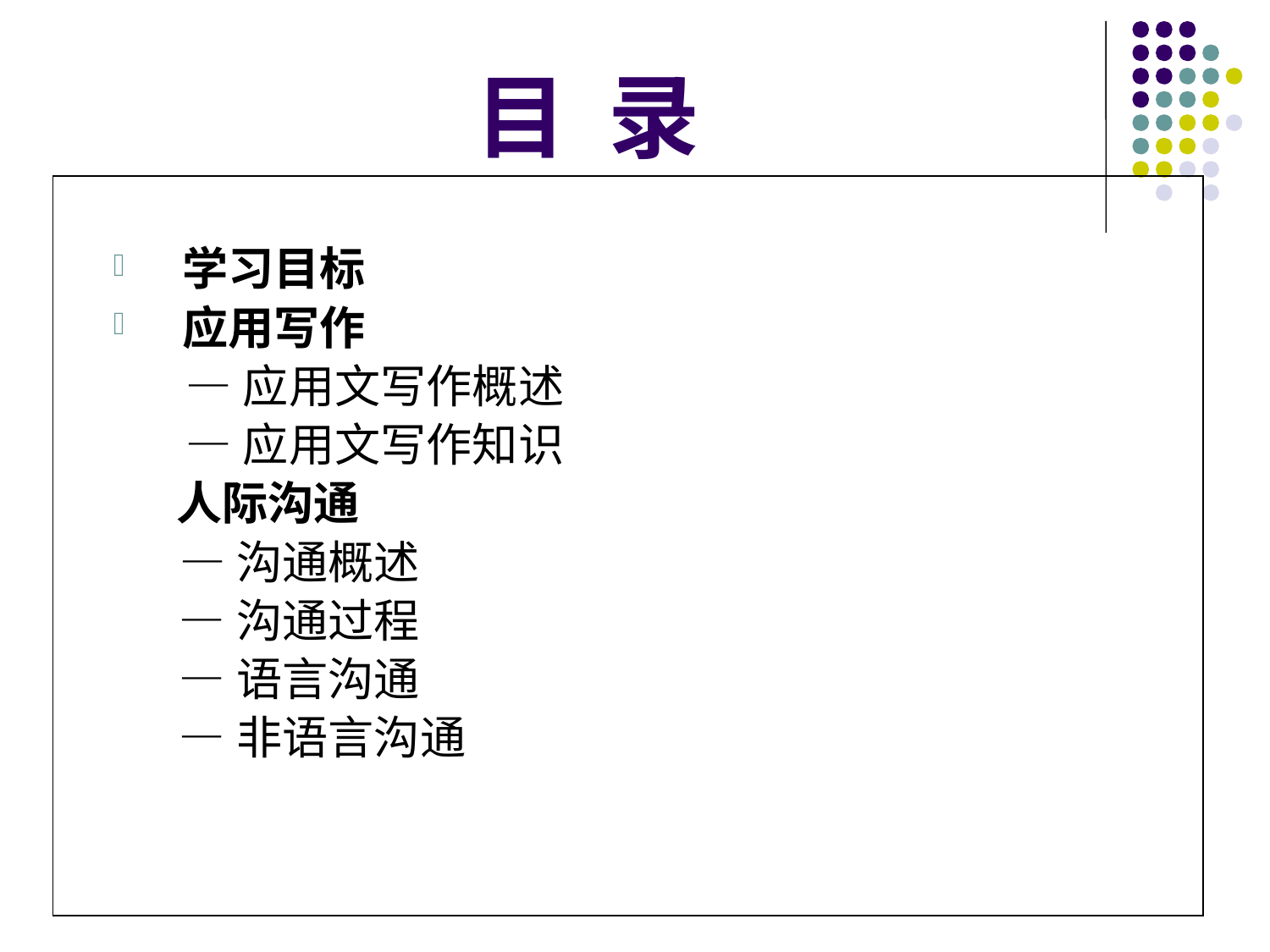

# 目  录

学习目标
应用写作
       —应用文写作概述
       —应用文写作知识
     人际沟通
           —沟通概述
           —沟通过程
           —语言沟通
           —非语言沟通